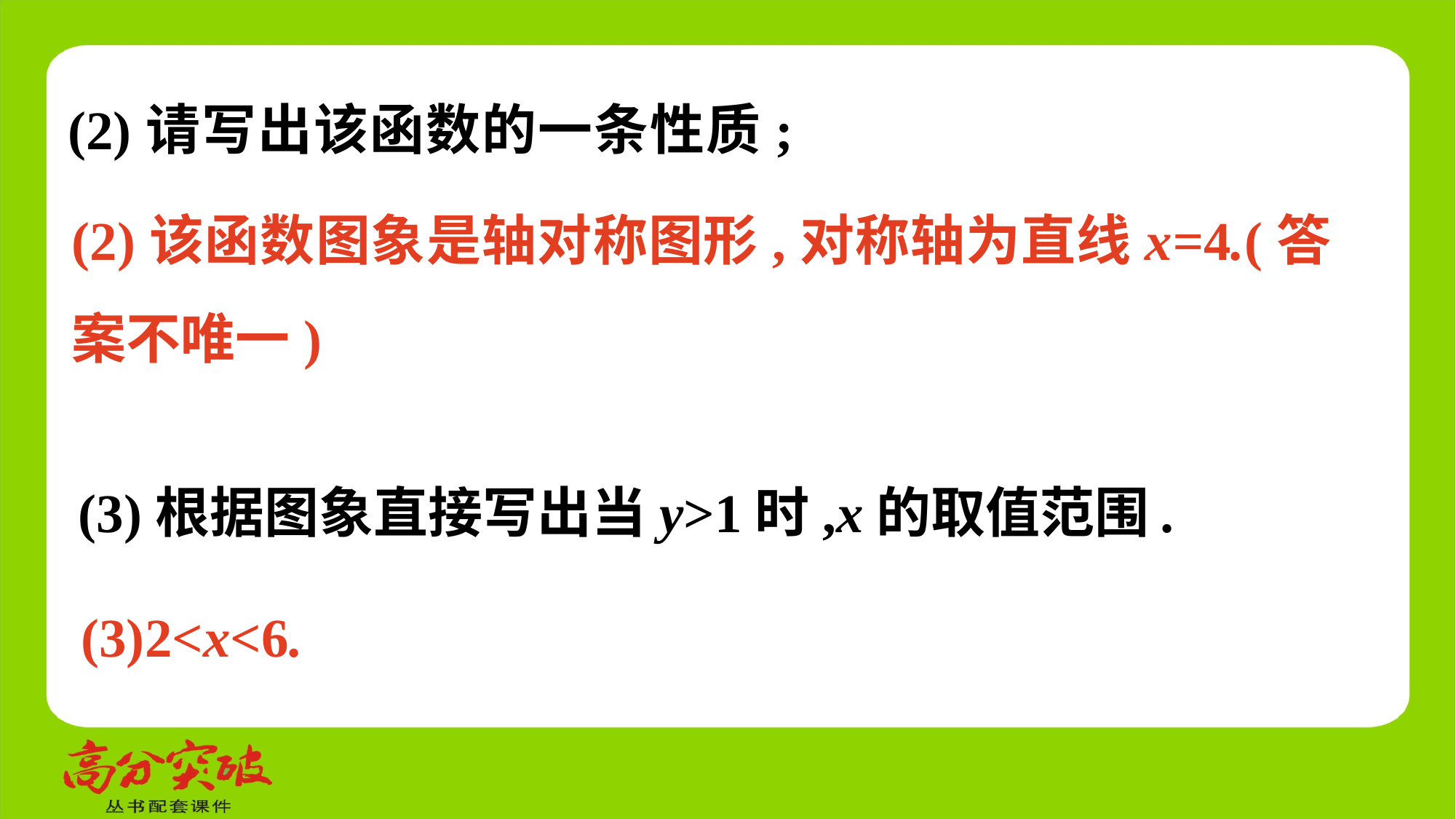

(2)请写出该函数的一条性质;
(2)该函数图象是轴对称图形,对称轴为直线x=4.(答案不唯一)
(3)根据图象直接写出当y>1时,x的取值范围.
(3)2<x<6.